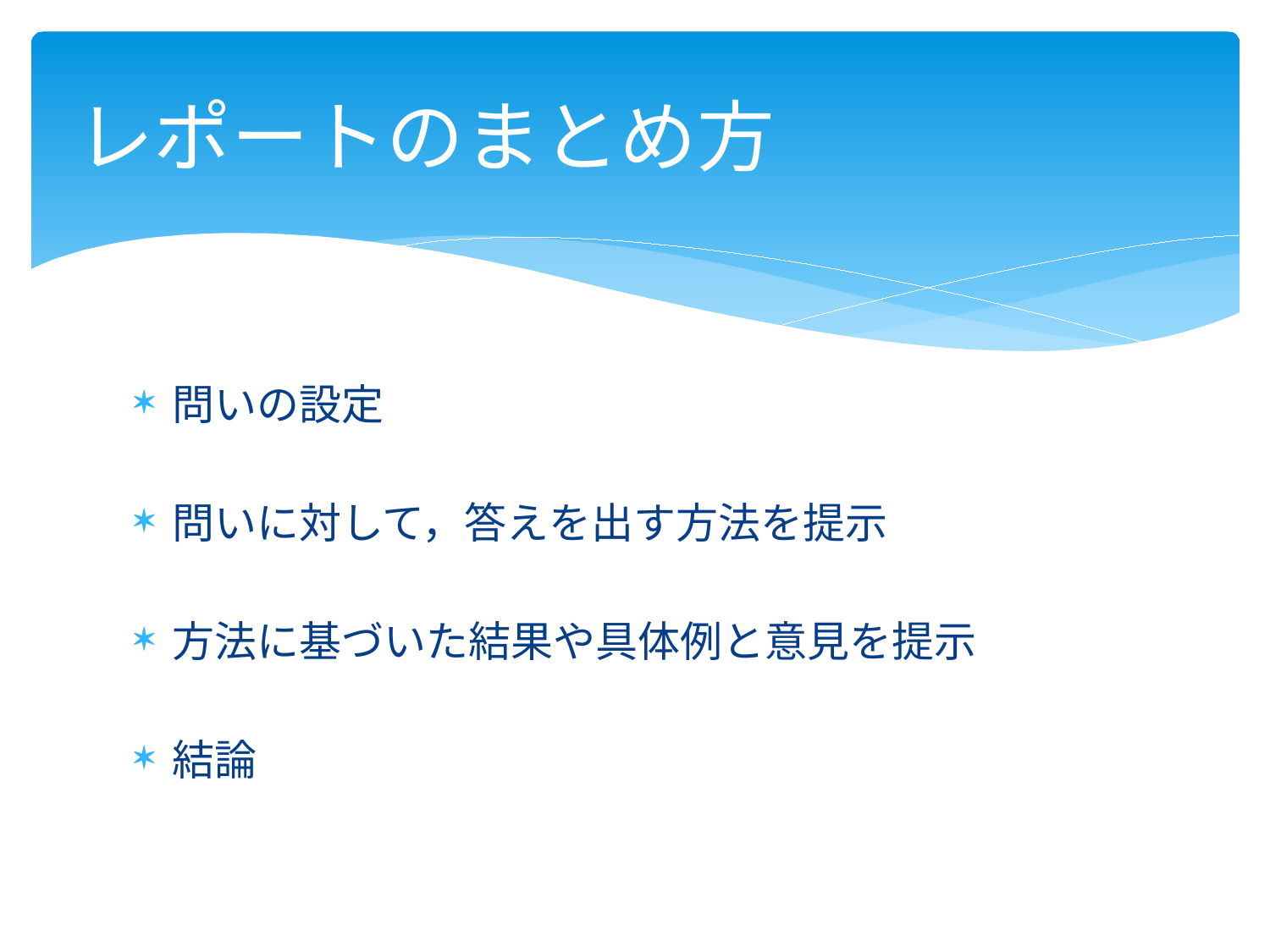

# レポートのまとめ方
問いの設定

問いに対して，答えを出す方法を提示

方法に基づいた結果や具体例と意見を提示

結論